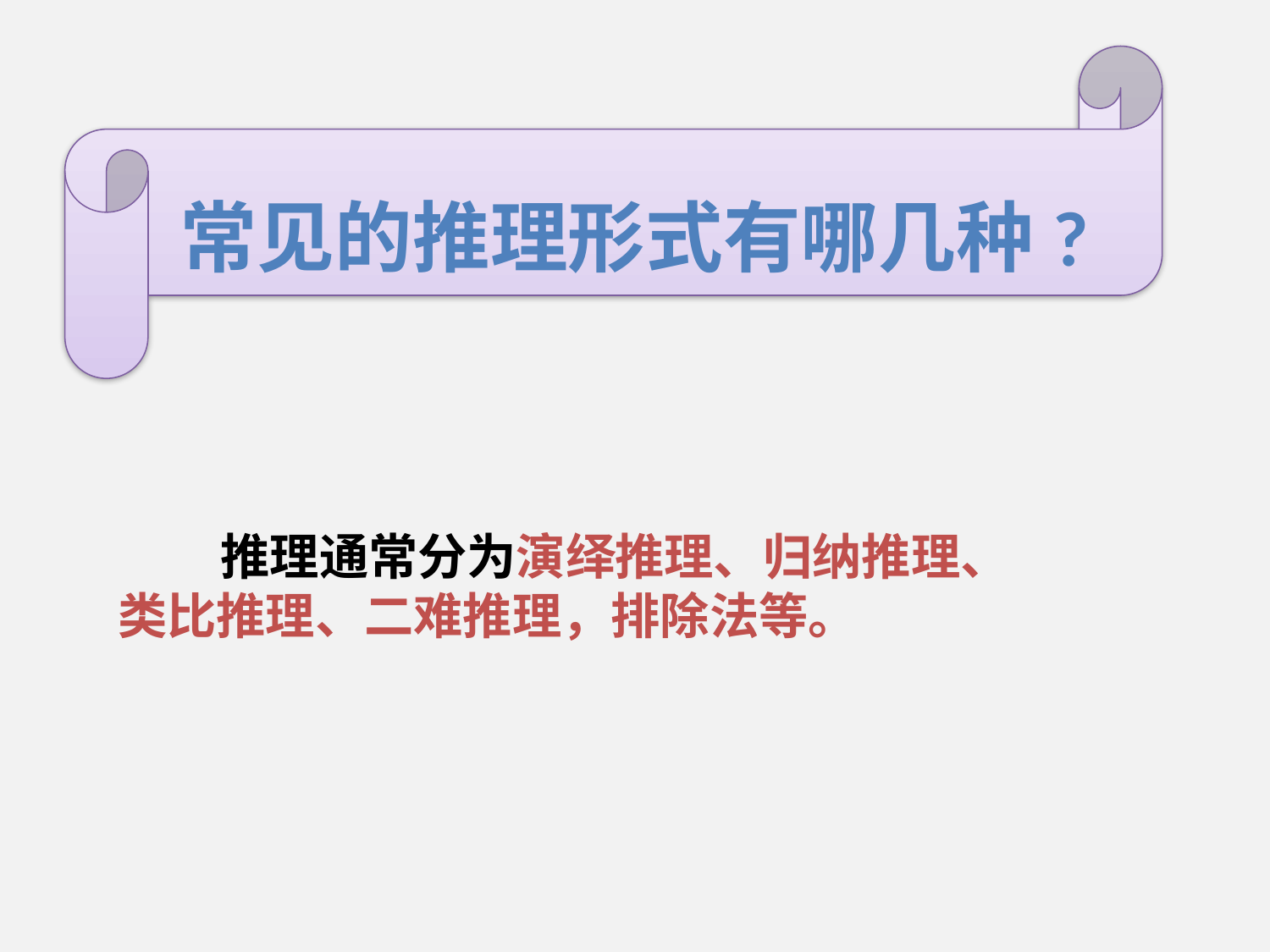

常见的推理形式有哪几种?

  推理通常分为演绎推理、归纳推理、类比推理、二难推理，排除法等。